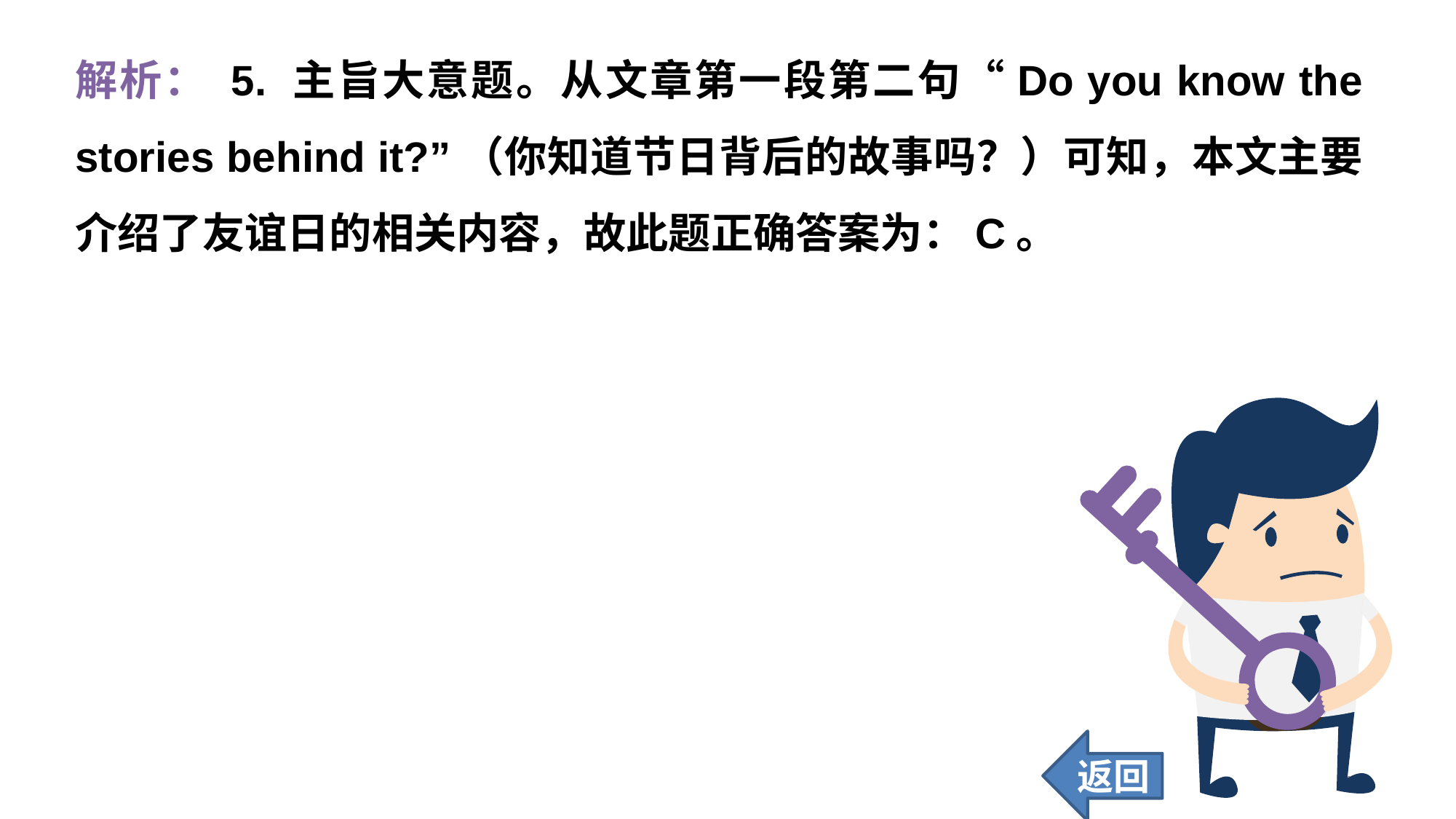

解析： 5. 主旨大意题。从文章第一段第二句“Do you know the stories behind it?”（你知道节日背后的故事吗？）可知，本文主要介绍了友谊日的相关内容，故此题正确答案为：C。

返回
169